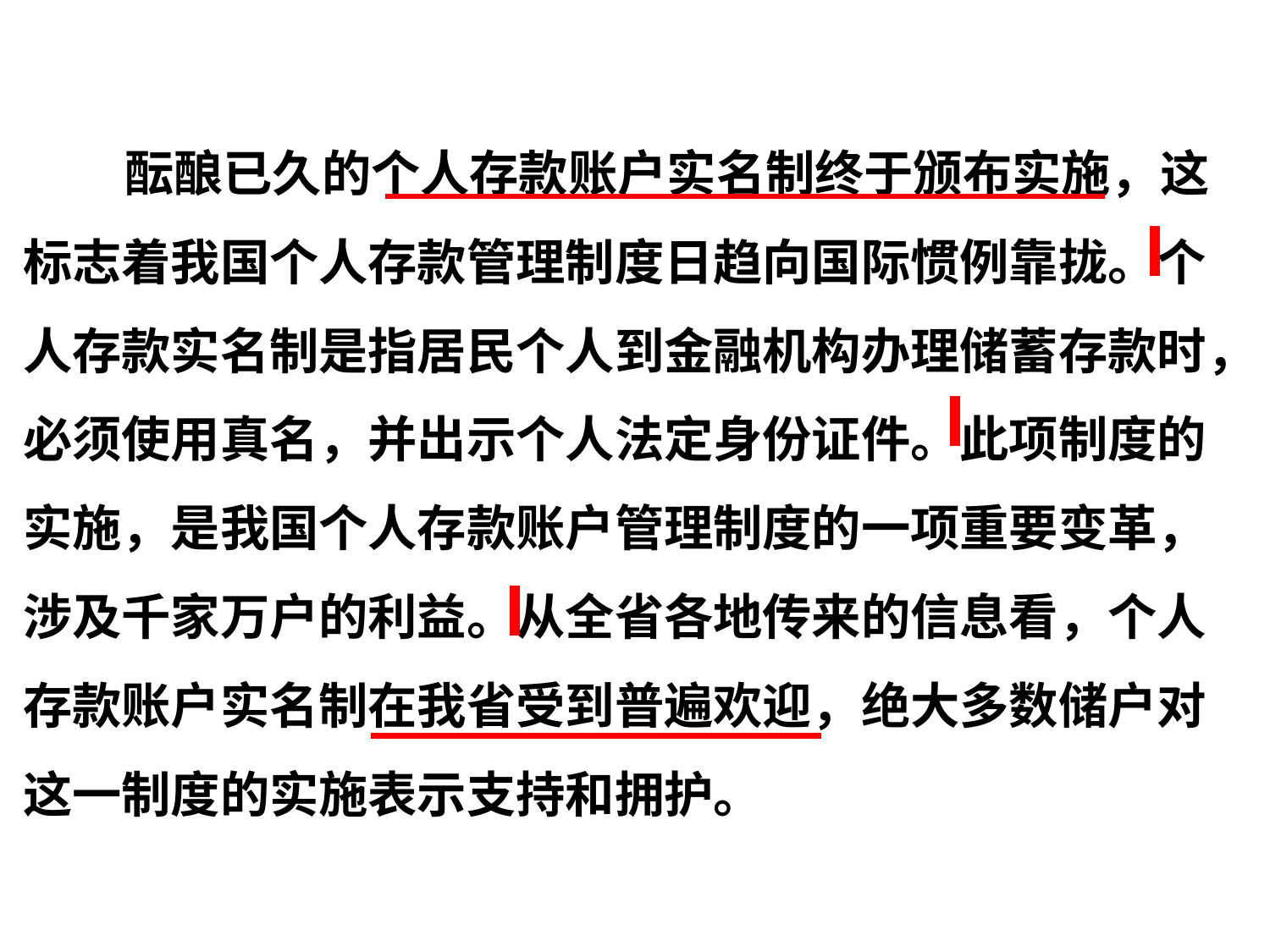

酝酿已久的个人存款账户实名制终于颁布实施，这标志着我国个人存款管理制度日趋向国际惯例靠拢。个人存款实名制是指居民个人到金融机构办理储蓄存款时，必须使用真名，并出示个人法定身份证件。此项制度的实施，是我国个人存款账户管理制度的一项重要变革，涉及千家万户的利益。从全省各地传来的信息看，个人存款账户实名制在我省受到普遍欢迎，绝大多数储户对这一制度的实施表示支持和拥护。